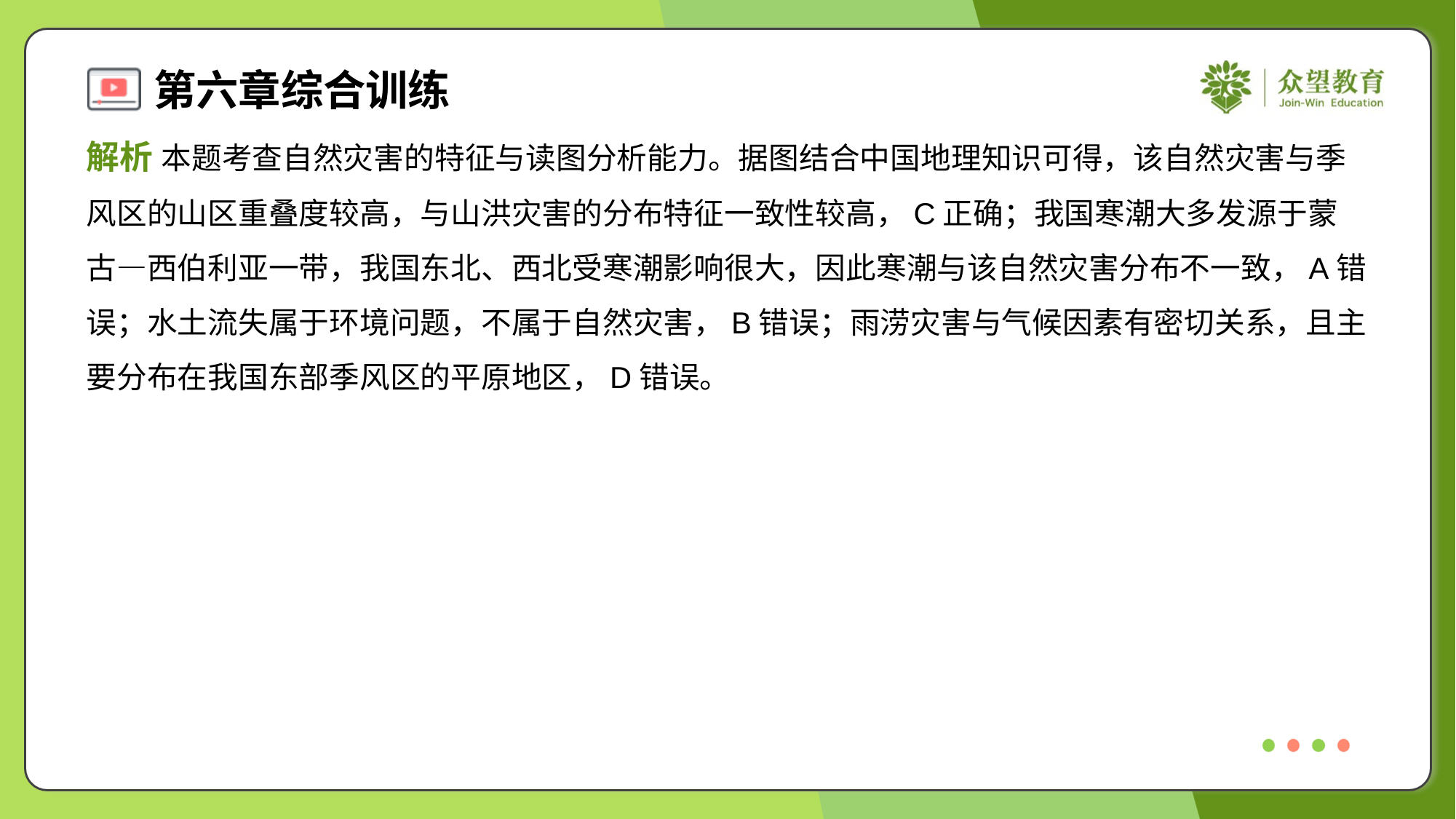

解析 本题考查自然灾害的特征与读图分析能力。据图结合中国地理知识可得，该自然灾害与季
风区的山区重叠度较高，与山洪灾害的分布特征一致性较高，C正确；我国寒潮大多发源于蒙
古—西伯利亚一带，我国东北、西北受寒潮影响很大，因此寒潮与该自然灾害分布不一致，A错
误；水土流失属于环境问题，不属于自然灾害，B错误；雨涝灾害与气候因素有密切关系，且主
要分布在我国东部季风区的平原地区，D错误。